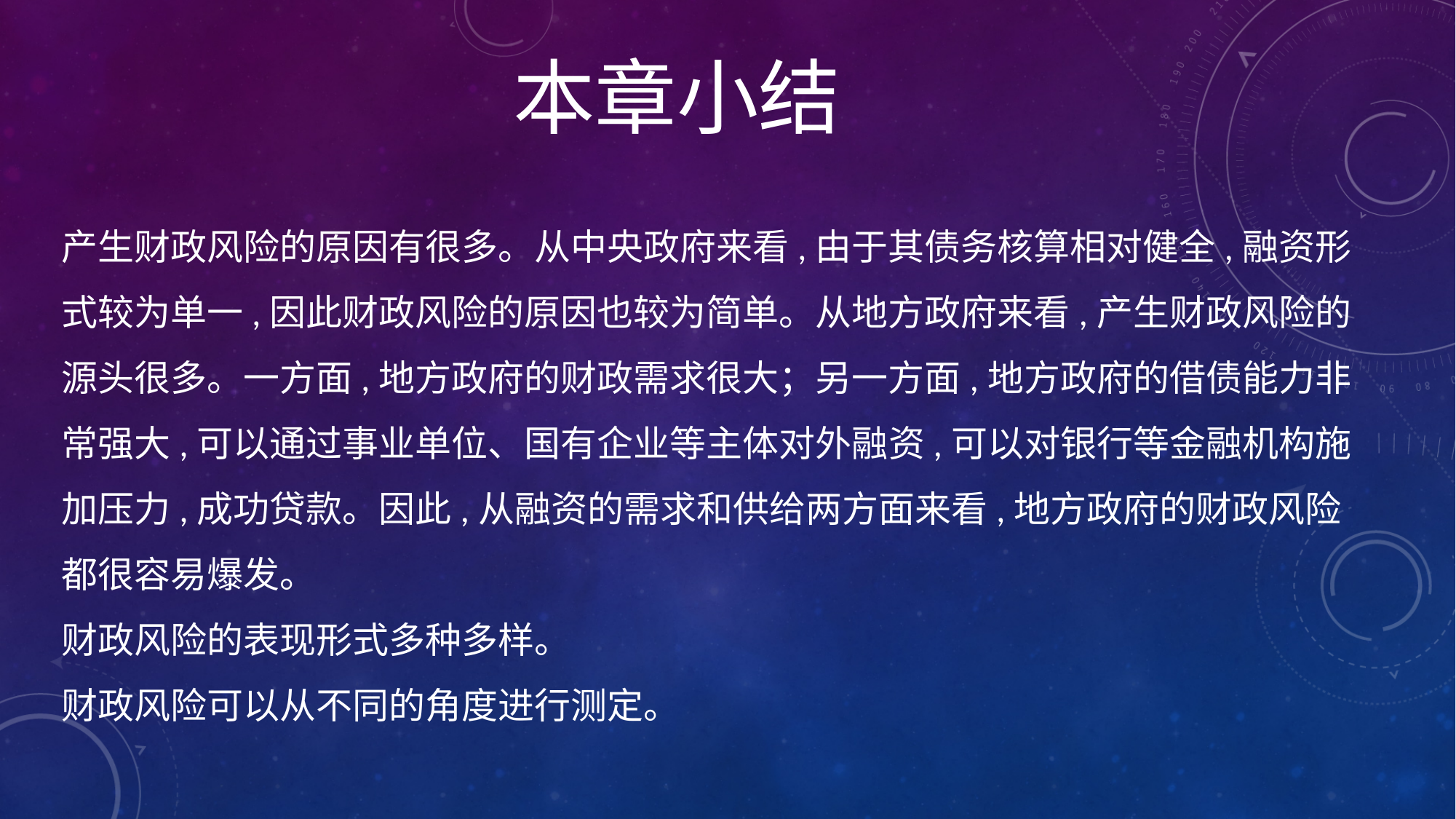

本章小结
# 产生财政风险的原因有很多。从中央政府来看,由于其债务核算相对健全,融资形式较为单一,因此财政风险的原因也较为简单。从地方政府来看,产生财政风险的源头很多。一方面,地方政府的财政需求很大；另一方面,地方政府的借债能力非常强大,可以通过事业单位、国有企业等主体对外融资,可以对银行等金融机构施加压力,成功贷款。因此,从融资的需求和供给两方面来看,地方政府的财政风险都很容易爆发。 财政风险的表现形式多种多样。 财政风险可以从不同的角度进行测定。